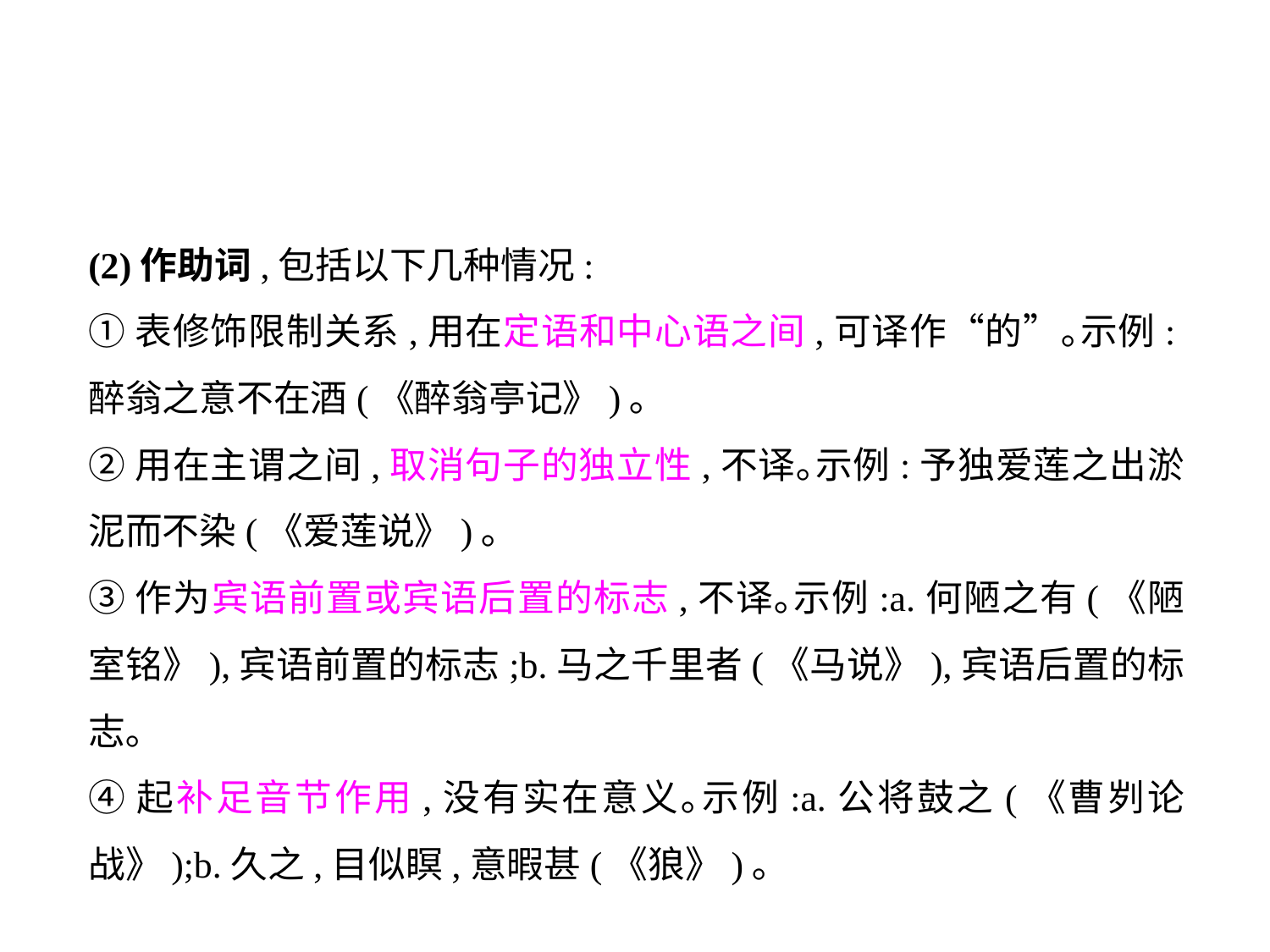

(2)作助词,包括以下几种情况:
①表修饰限制关系,用在定语和中心语之间,可译作“的”｡示例:醉翁之意不在酒(《醉翁亭记》)｡
②用在主谓之间,取消句子的独立性,不译｡示例:予独爱莲之出淤泥而不染(《爱莲说》)｡
③作为宾语前置或宾语后置的标志,不译｡示例:a.何陋之有(《陋室铭》),宾语前置的标志;b.马之千里者(《马说》),宾语后置的标志｡
④起补足音节作用,没有实在意义｡示例:a.公将鼓之(《曹刿论战》);b.久之,目似瞑,意暇甚(《狼》)｡